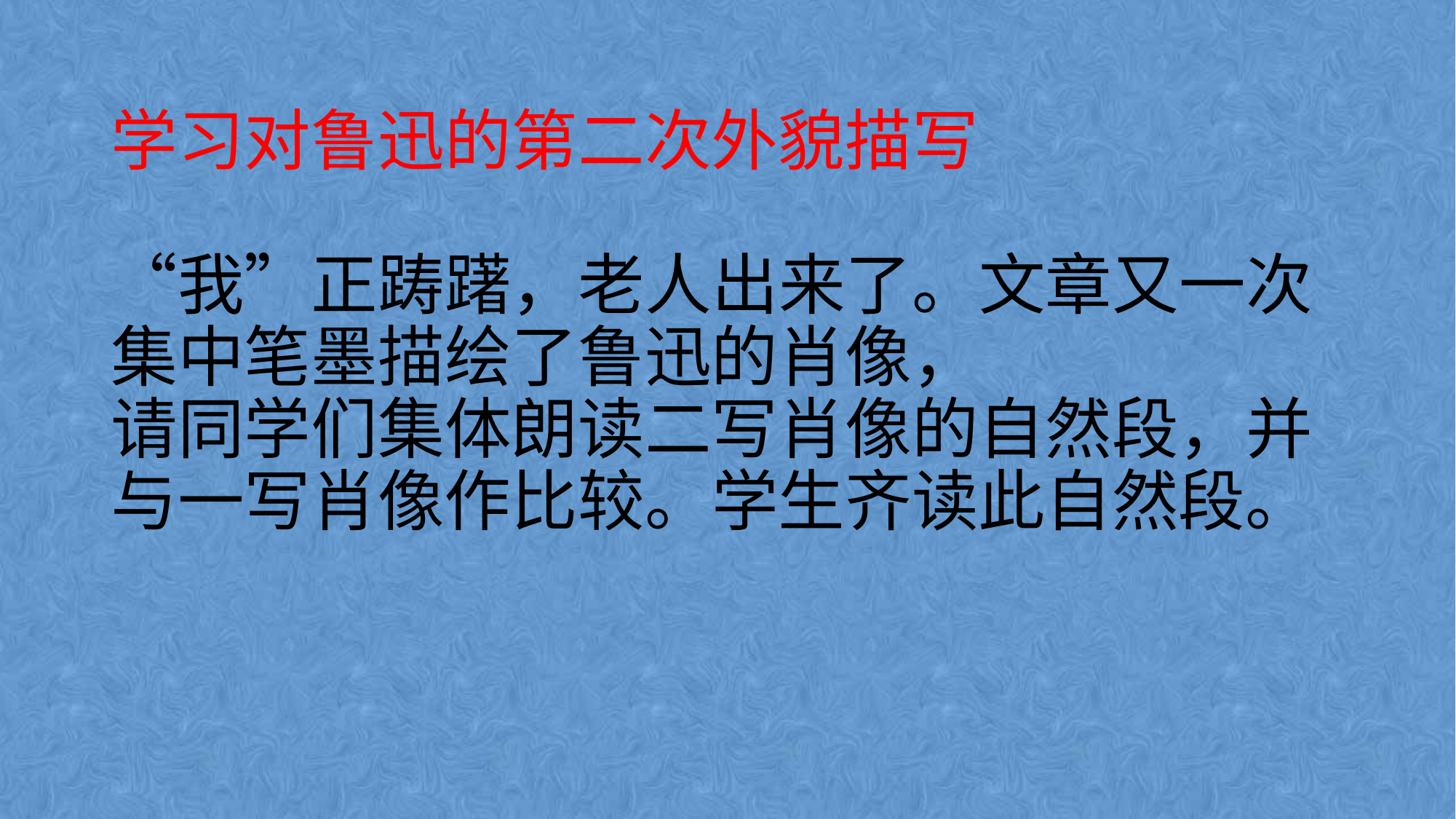

# 学习对鲁迅的第二次外貌描写 “我”正踌躇，老人出来了。文章又一次集中笔墨描绘了鲁迅的肖像， 请同学们集体朗读二写肖像的自然段，并与一写肖像作比较。学生齐读此自然段。